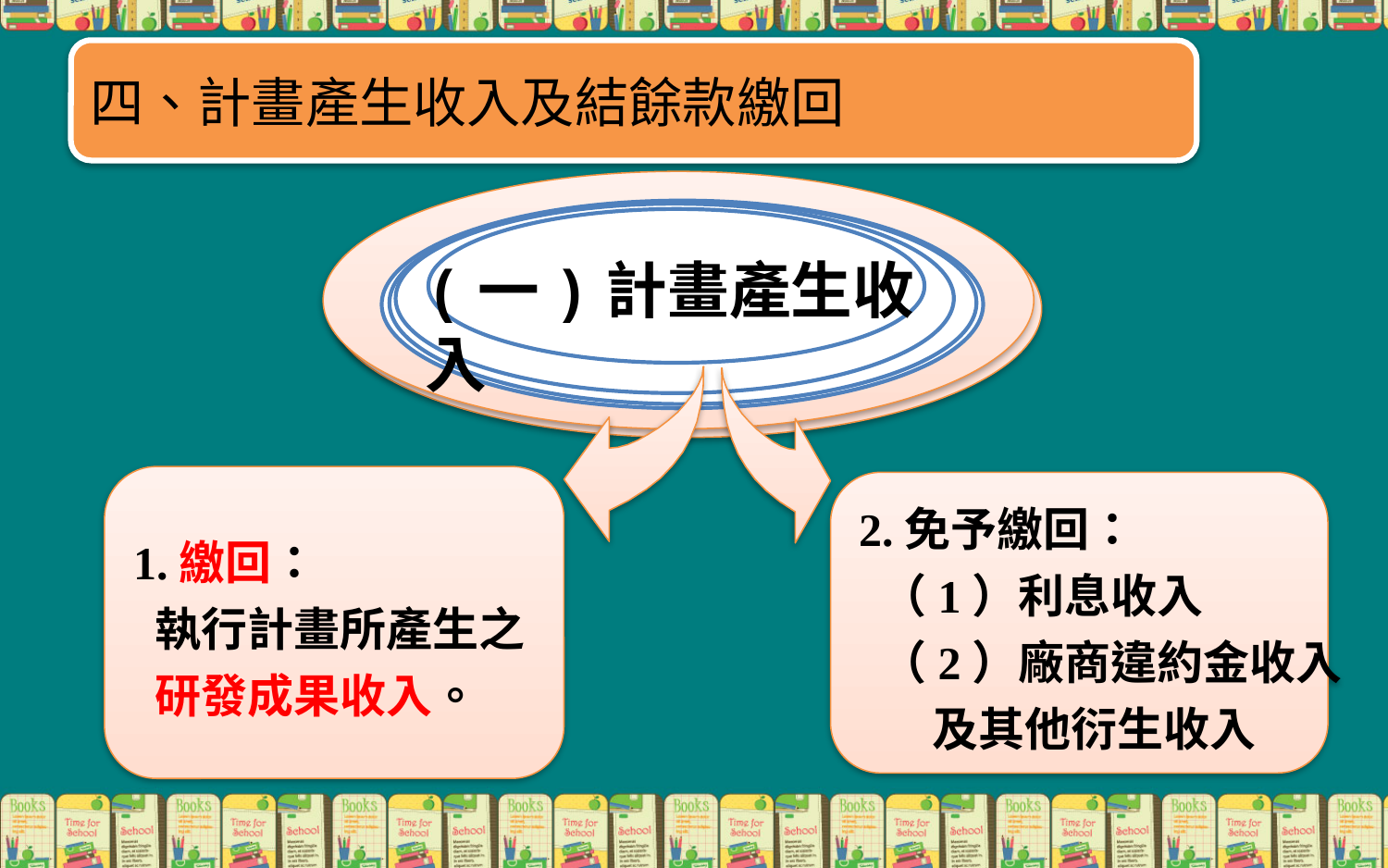

四、計畫產生收入及結餘款繳回

(一)計畫產生收入

1.繳回：
 執行計畫所產生之
 研發成果收入。
2.免予繳回：
 （1）利息收入
 （2）廠商違約金收入
      及其他衍生收入